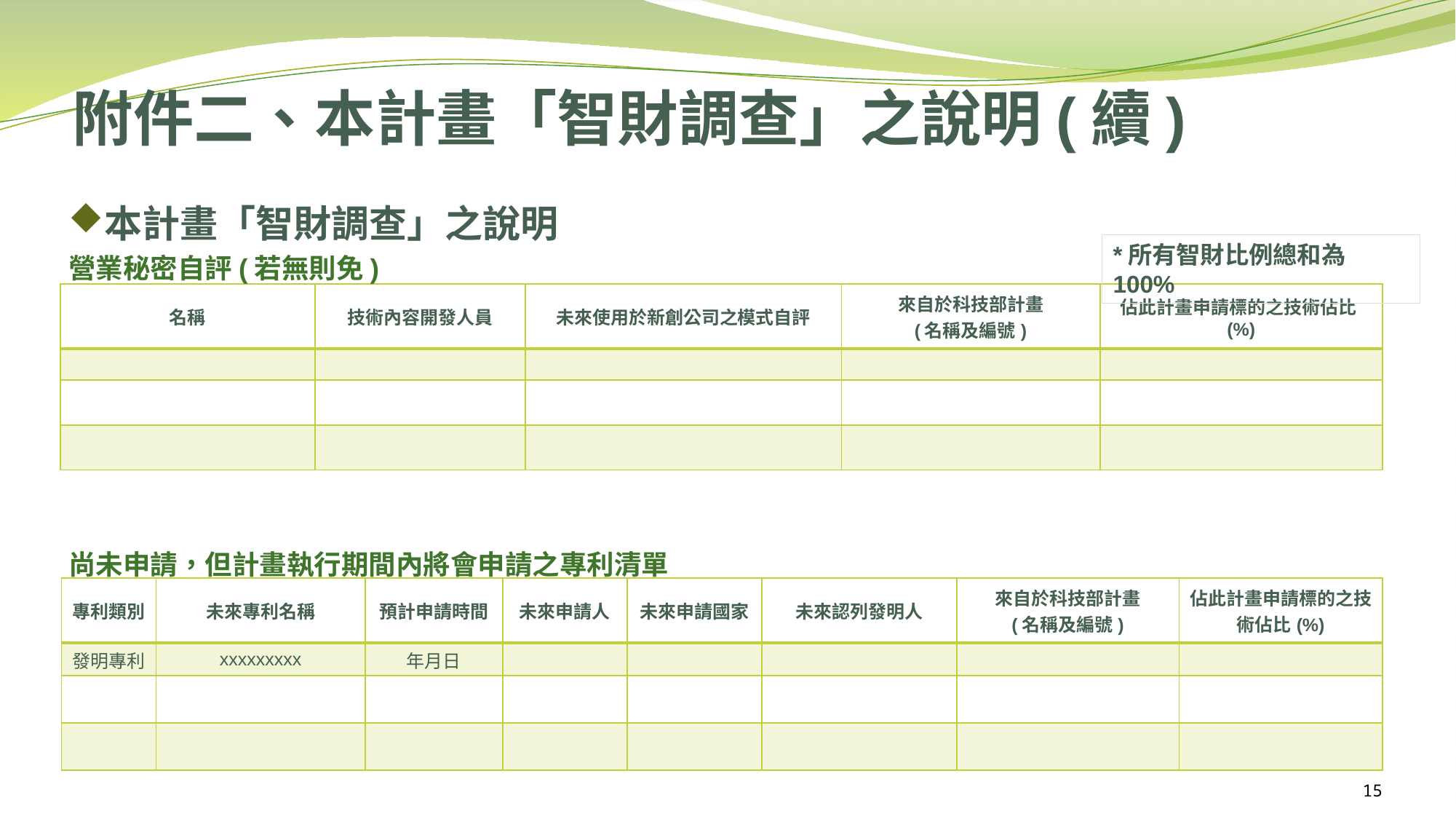

# 附件二、本計畫「智財調查」之說明(續)
本計畫「智財調查」之說明
營業秘密自評(若無則免)
*所有智財比例總和為100%
| 名稱 | 技術內容開發人員 | 未來使用於新創公司之模式自評 | 來自於科技部計畫 (名稱及編號) | 佔此計畫申請標的之技術佔比(%) |
| --- | --- | --- | --- | --- |
|  |  |  |  |  |
|  |  |  |  |  |
|  |  |  |  |  |
尚未申請，但計畫執行期間內將會申請之專利清單
| 專利類別 | 未來專利名稱 | 預計申請時間 | 未來申請人 | 未來申請國家 | 未來認列發明人 | 來自於科技部計畫 (名稱及編號) | 佔此計畫申請標的之技術佔比(%) |
| --- | --- | --- | --- | --- | --- | --- | --- |
| 發明專利 | xxxxxxxxx | 年月日 |  |  |  |  |  |
|  |  |  |  |  |  |  |  |
|  |  |  |  |  |  |  |  |
15